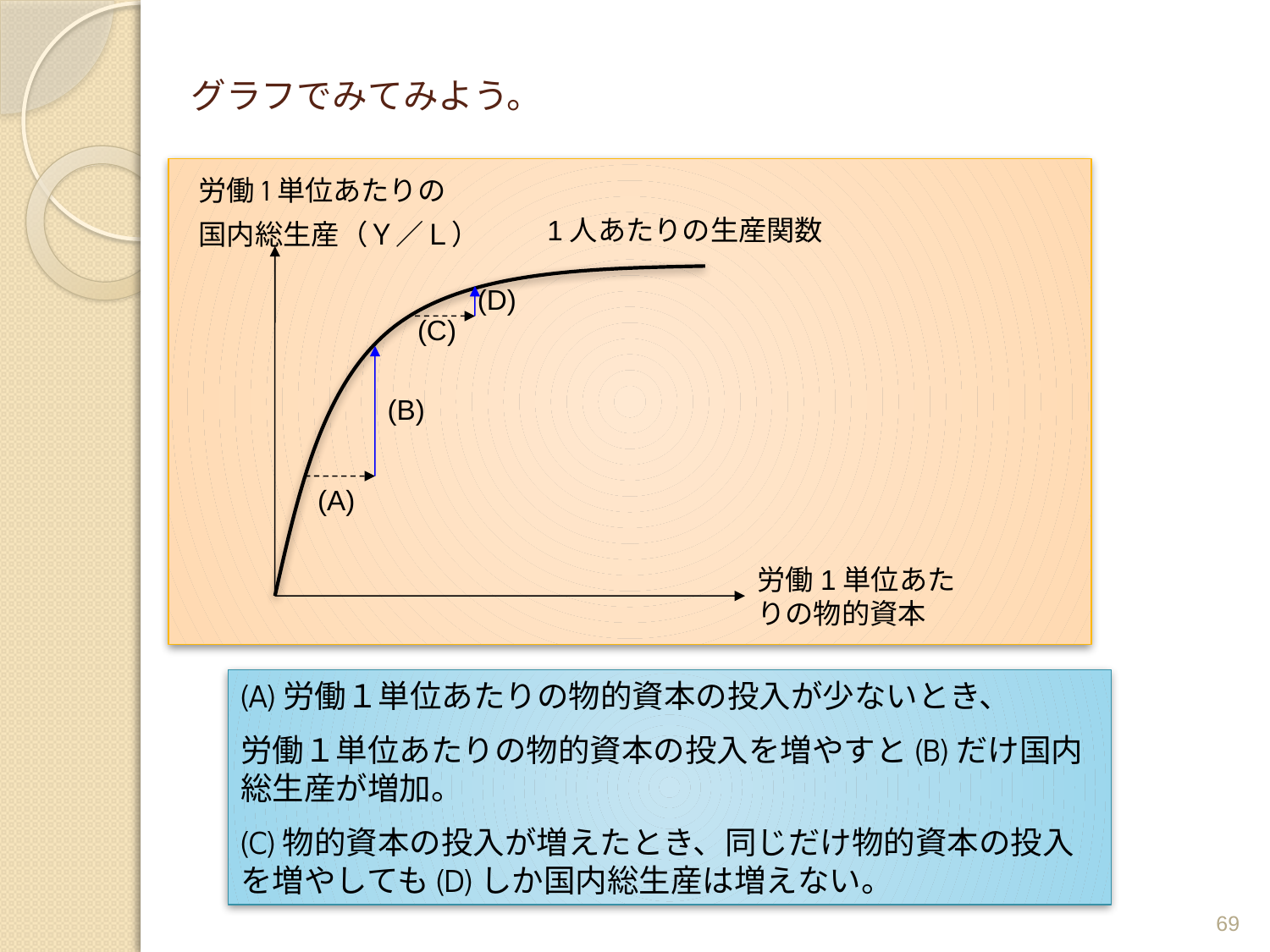

# グラフでみてみよう。

労働1単位あたりの
国内総生産（Ｙ／Ｌ）
1人あたりの生産関数

(D)

(C)

(B)

(A)
労働1単位あたりの物的資本

(A)労働１単位あたりの物的資本の投入が少ないとき、
労働１単位あたりの物的資本の投入を増やすと(B)だけ国内総生産が増加。
(C)物的資本の投入が増えたとき、同じだけ物的資本の投入を増やしても(D)しか国内総生産は増えない。
69